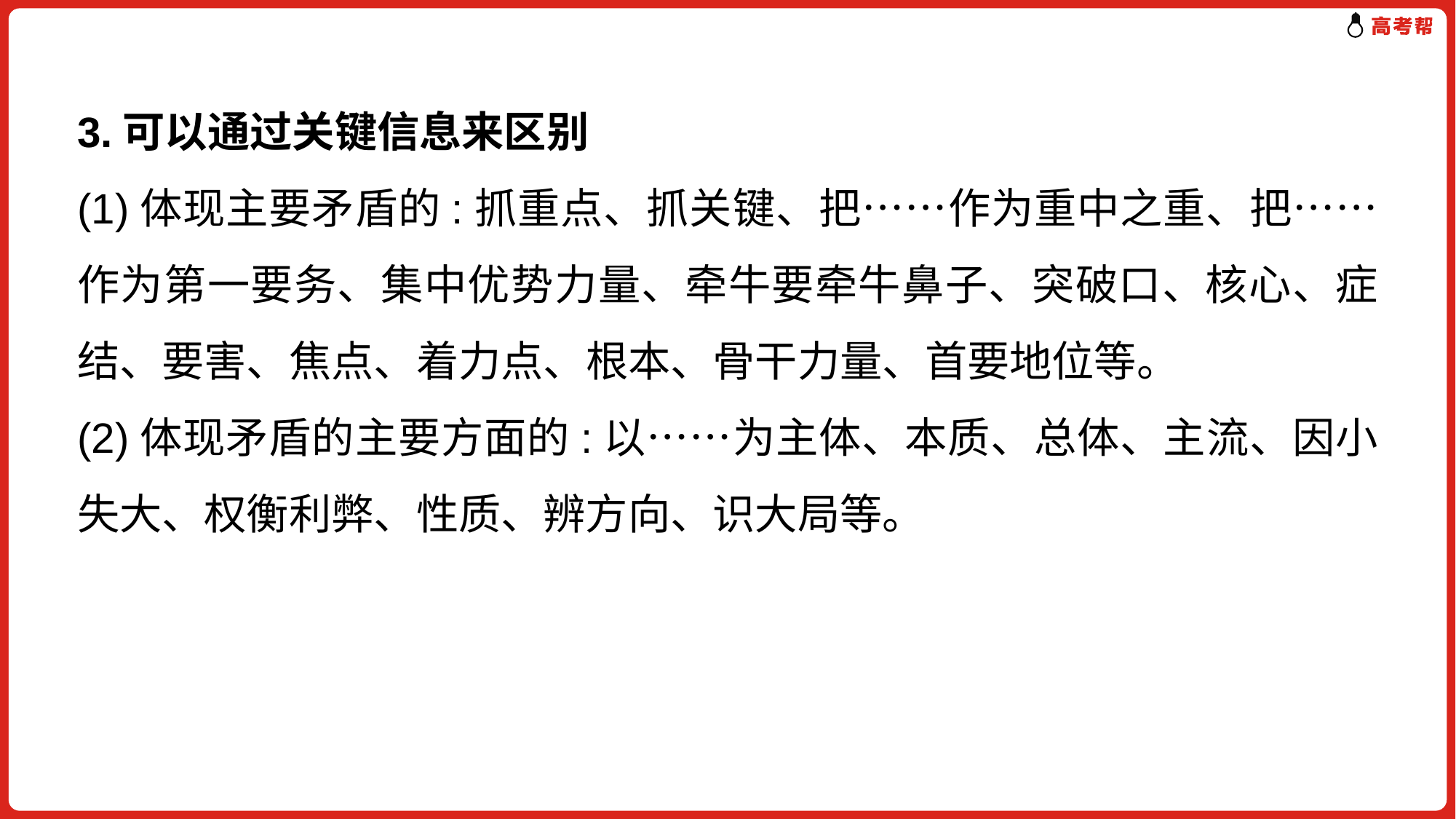

3.可以通过关键信息来区别
(1)体现主要矛盾的:抓重点、抓关键、把……作为重中之重、把……作为第一要务、集中优势力量、牵牛要牵牛鼻子、突破口、核心、症结、要害、焦点、着力点、根本、骨干力量、首要地位等。
(2)体现矛盾的主要方面的:以……为主体、本质、总体、主流、因小失大、权衡利弊、性质、辨方向、识大局等。